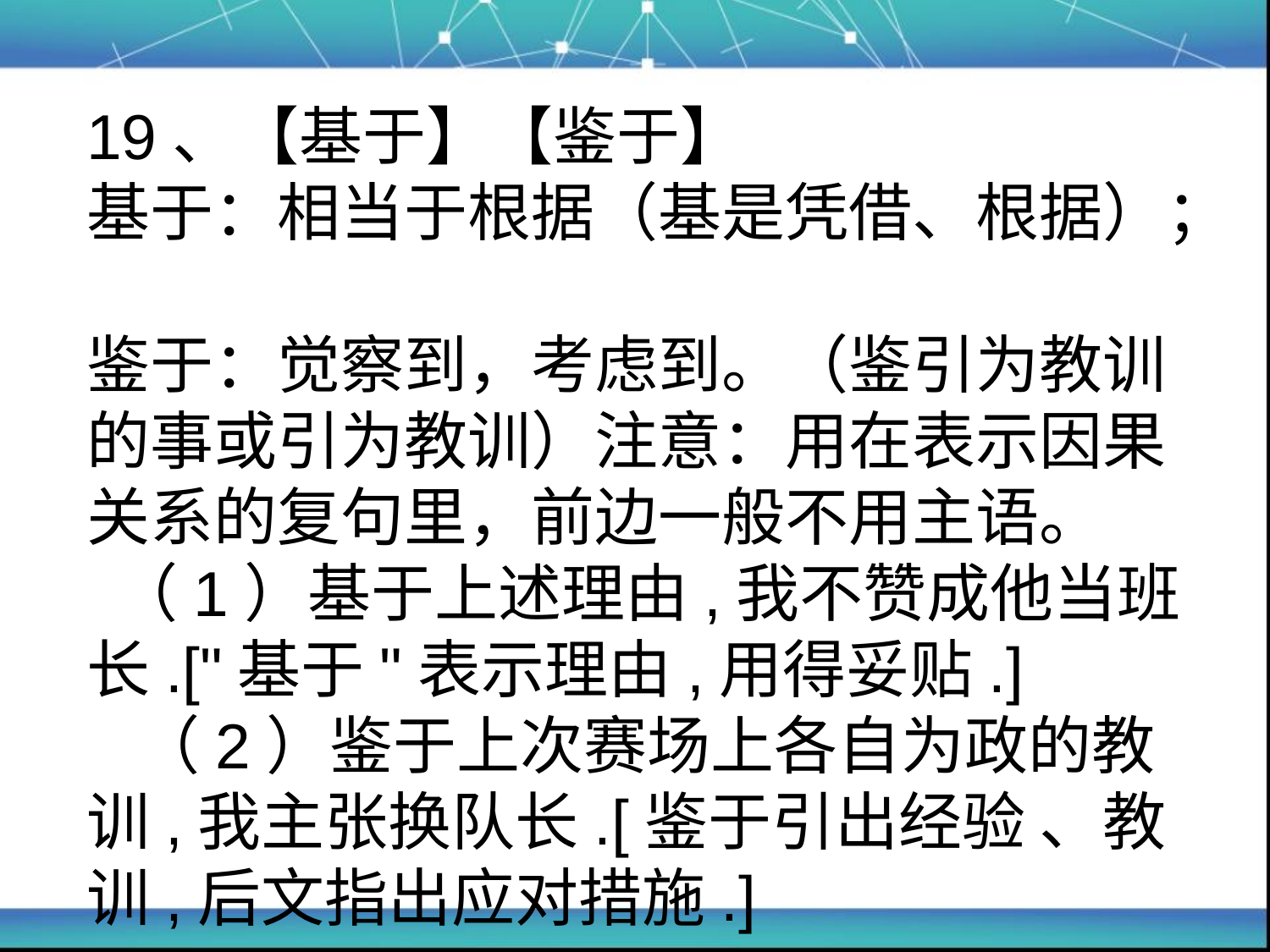

# 19、【基于】【鉴于】 基于：相当于根据（基是凭借、根据）； 鉴于：觉察到，考虑到。（鉴引为教训的事或引为教训）注意：用在表示因果关系的复句里，前边一般不用主语。 （1）基于上述理由,我不赞成他当班长.["基于"表示理由,用得妥贴.] （2）鉴于上次赛场上各自为政的教训,我主张换队长.[鉴于引出经验 、教训,后文指出应对措施.]